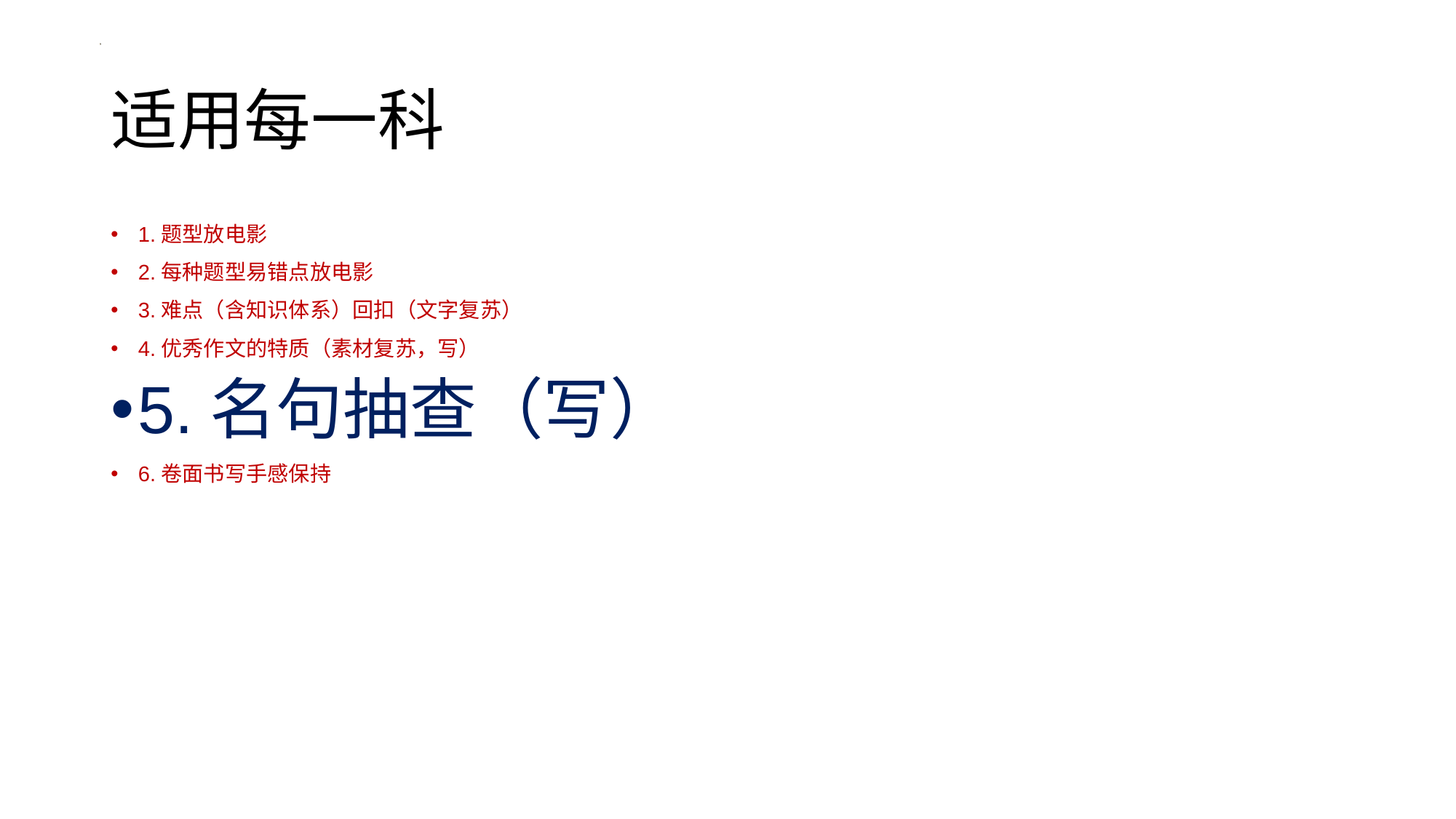

# 适用每一科
1.题型放电影
2.每种题型易错点放电影
3.难点（含知识体系）回扣（文字复苏）
4.优秀作文的特质（素材复苏，写）
5.名句抽查（写）
6.卷面书写手感保持